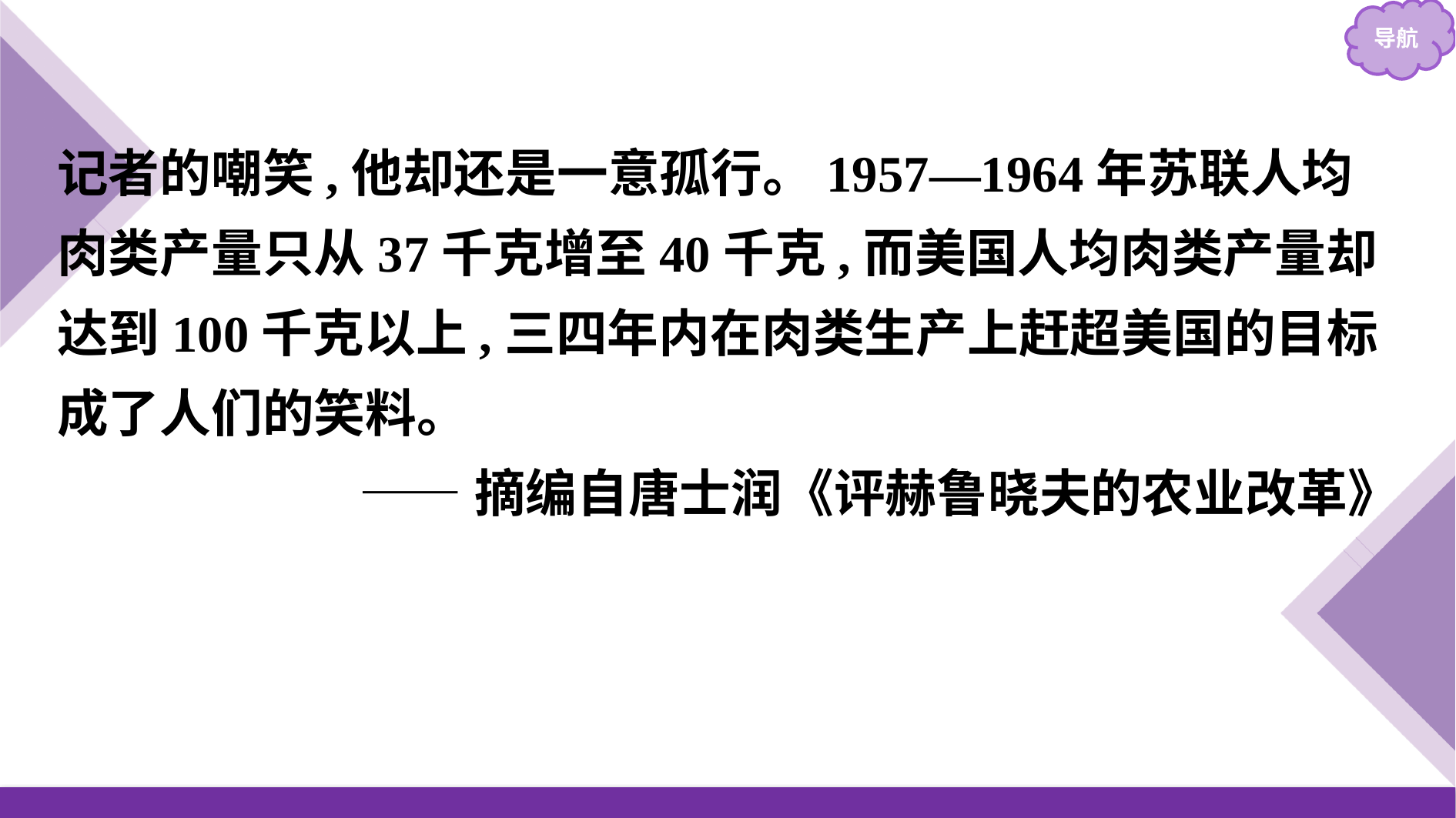

记者的嘲笑,他却还是一意孤行。1957—1964年苏联人均肉类产量只从37千克增至40千克,而美国人均肉类产量却达到100千克以上,三四年内在肉类生产上赶超美国的目标成了人们的笑料。
——摘编自唐士润《评赫鲁晓夫的农业改革》